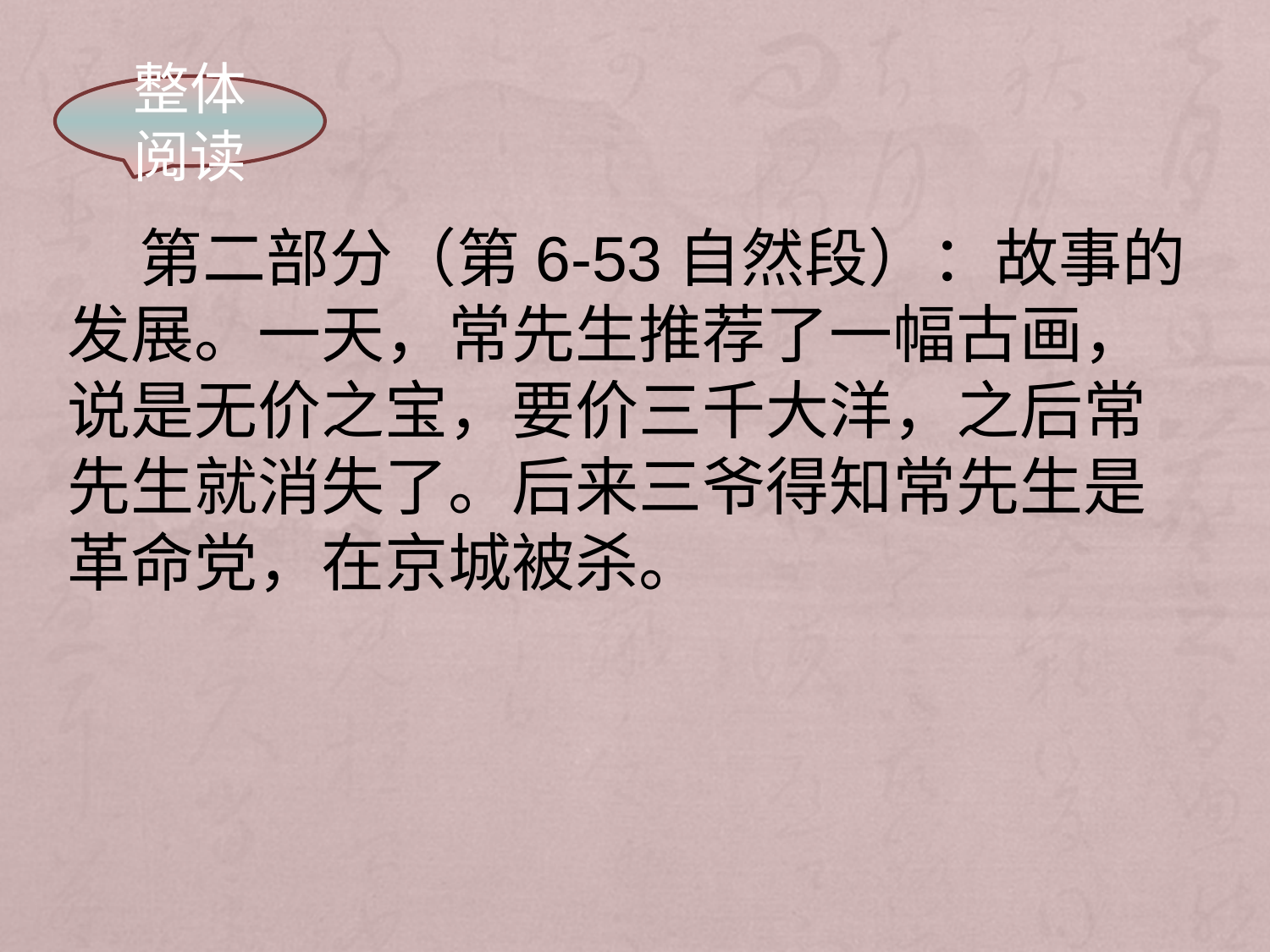

整体阅读
    第二部分（第6-53自然段）：故事的发展。一天，常先生推荐了一幅古画，说是无价之宝，要价三千大洋，之后常先生就消失了。后来三爷得知常先生是革命党，在京城被杀。